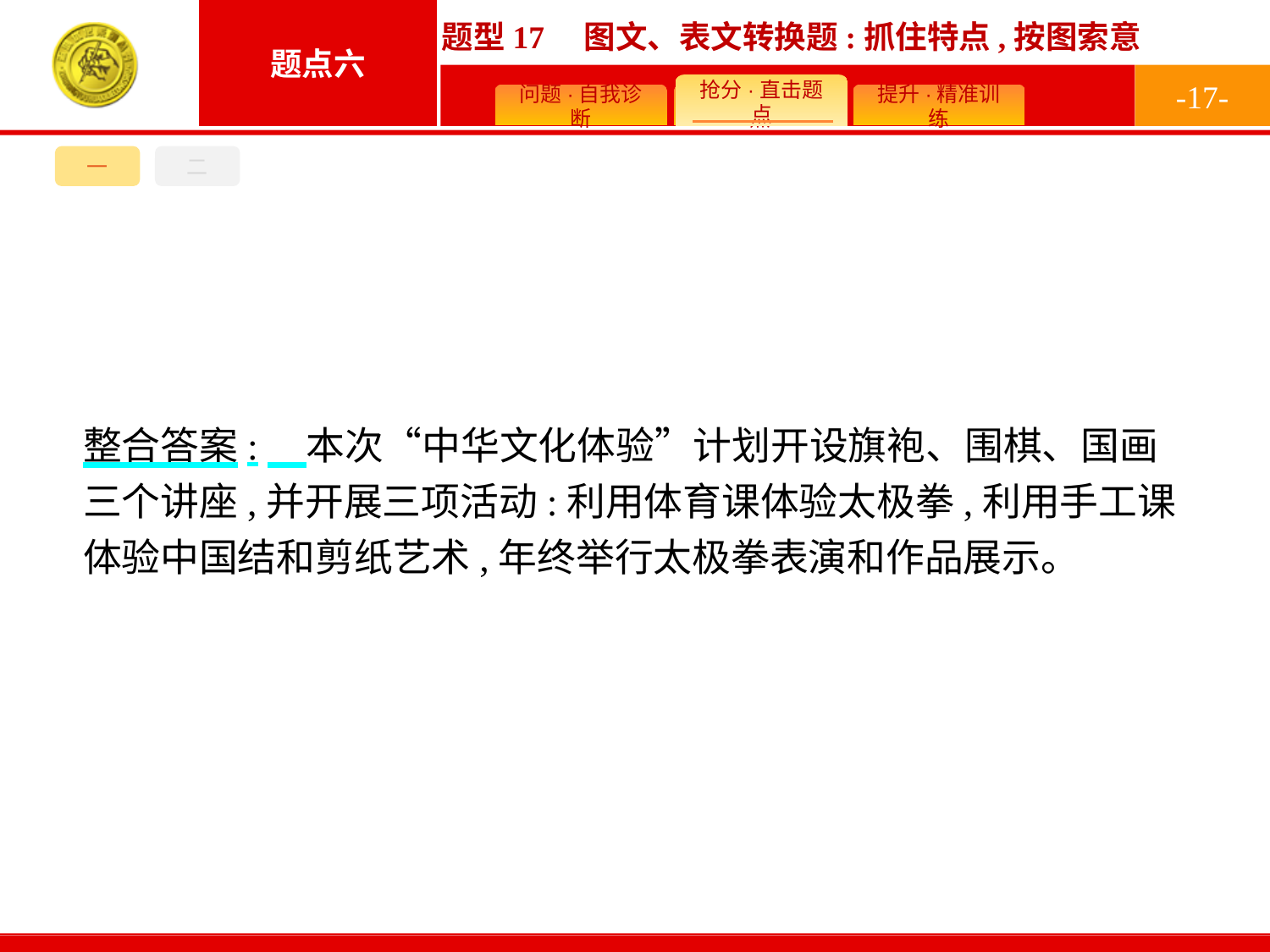

-17-
一
二
整合答案:　本次“中华文化体验”计划开设旗袍、围棋、国画三个讲座,并开展三项活动:利用体育课体验太极拳,利用手工课体验中国结和剪纸艺术,年终举行太极拳表演和作品展示。